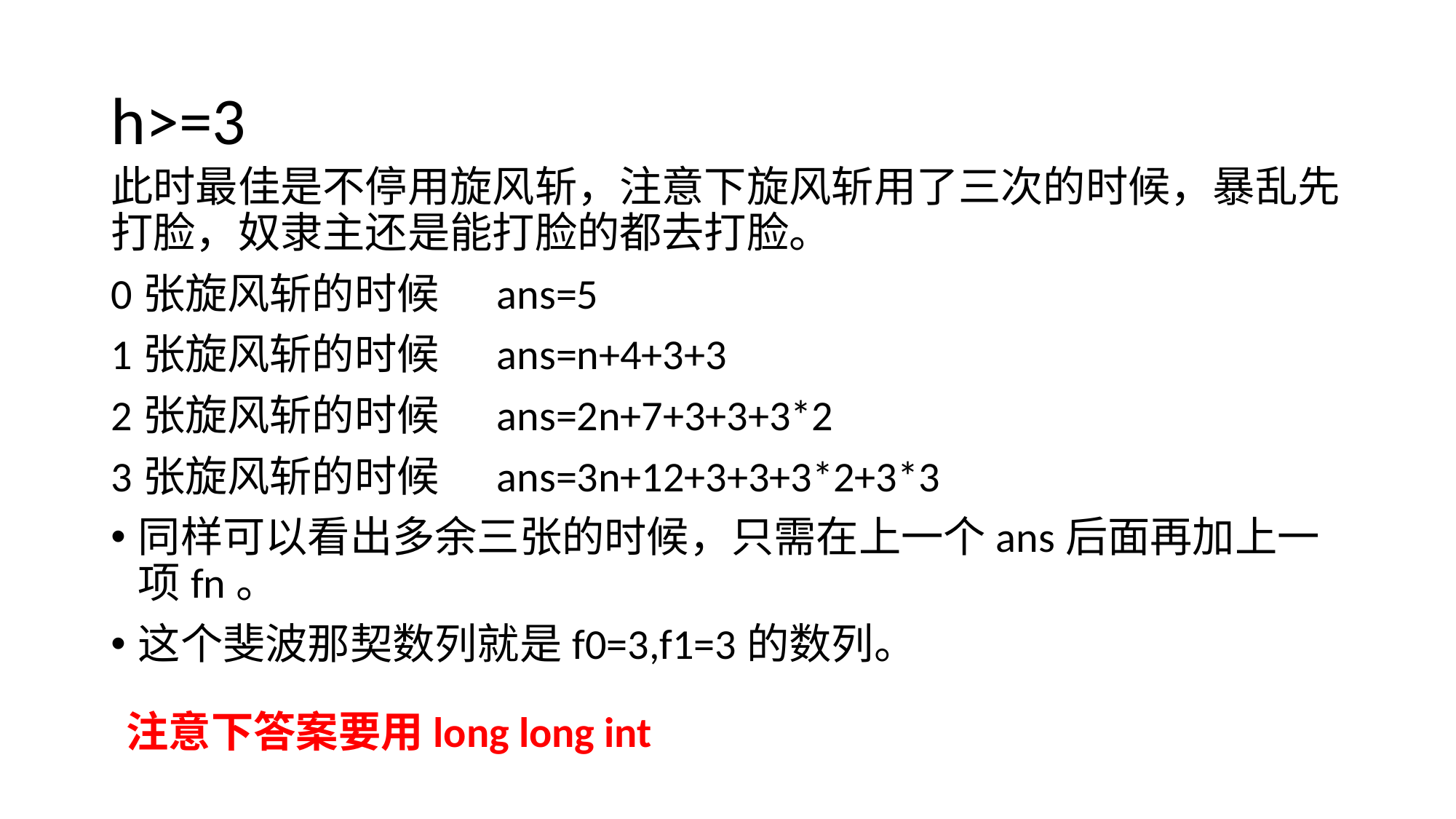

# h>=3
此时最佳是不停用旋风斩，注意下旋风斩用了三次的时候，暴乱先打脸，奴隶主还是能打脸的都去打脸。
0张旋风斩的时候     ans=5
1张旋风斩的时候     ans=n+4+3+3
2张旋风斩的时候     ans=2n+7+3+3+3*2
3张旋风斩的时候     ans=3n+12+3+3+3*2+3*3
同样可以看出多余三张的时候，只需在上一个ans后面再加上一项fn。
这个斐波那契数列就是f0=3,f1=3的数列。

注意下答案要用long long int